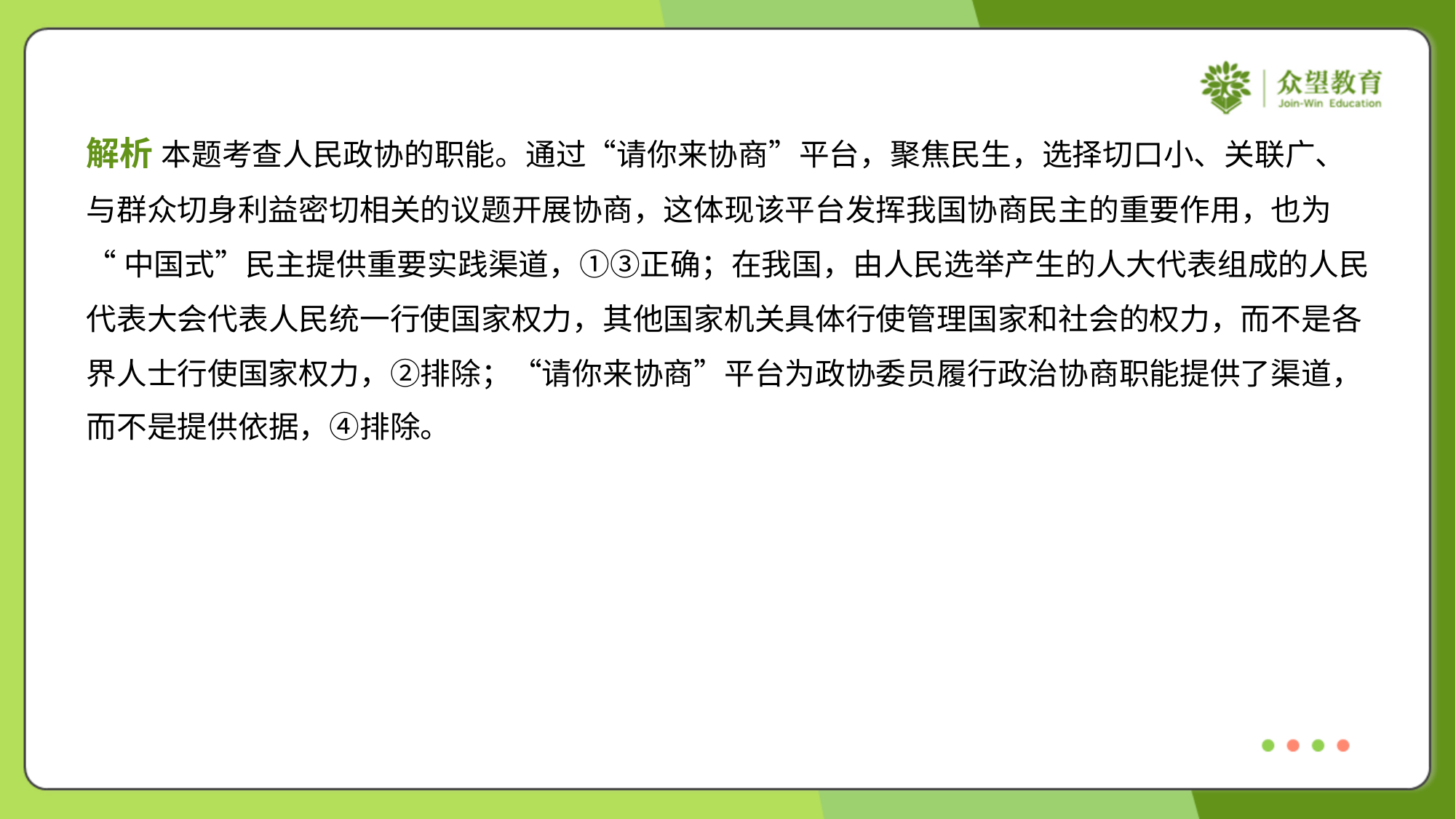

解析 本题考查人民政协的职能。通过“请你来协商”平台，聚焦民生，选择切口小、关联广、
与群众切身利益密切相关的议题开展协商，这体现该平台发挥我国协商民主的重要作用，也为
“中国式”民主提供重要实践渠道，①③正确；在我国，由人民选举产生的人大代表组成的人民
代表大会代表人民统一行使国家权力，其他国家机关具体行使管理国家和社会的权力，而不是各
界人士行使国家权力，②排除；“请你来协商”平台为政协委员履行政治协商职能提供了渠道，
而不是提供依据，④排除。